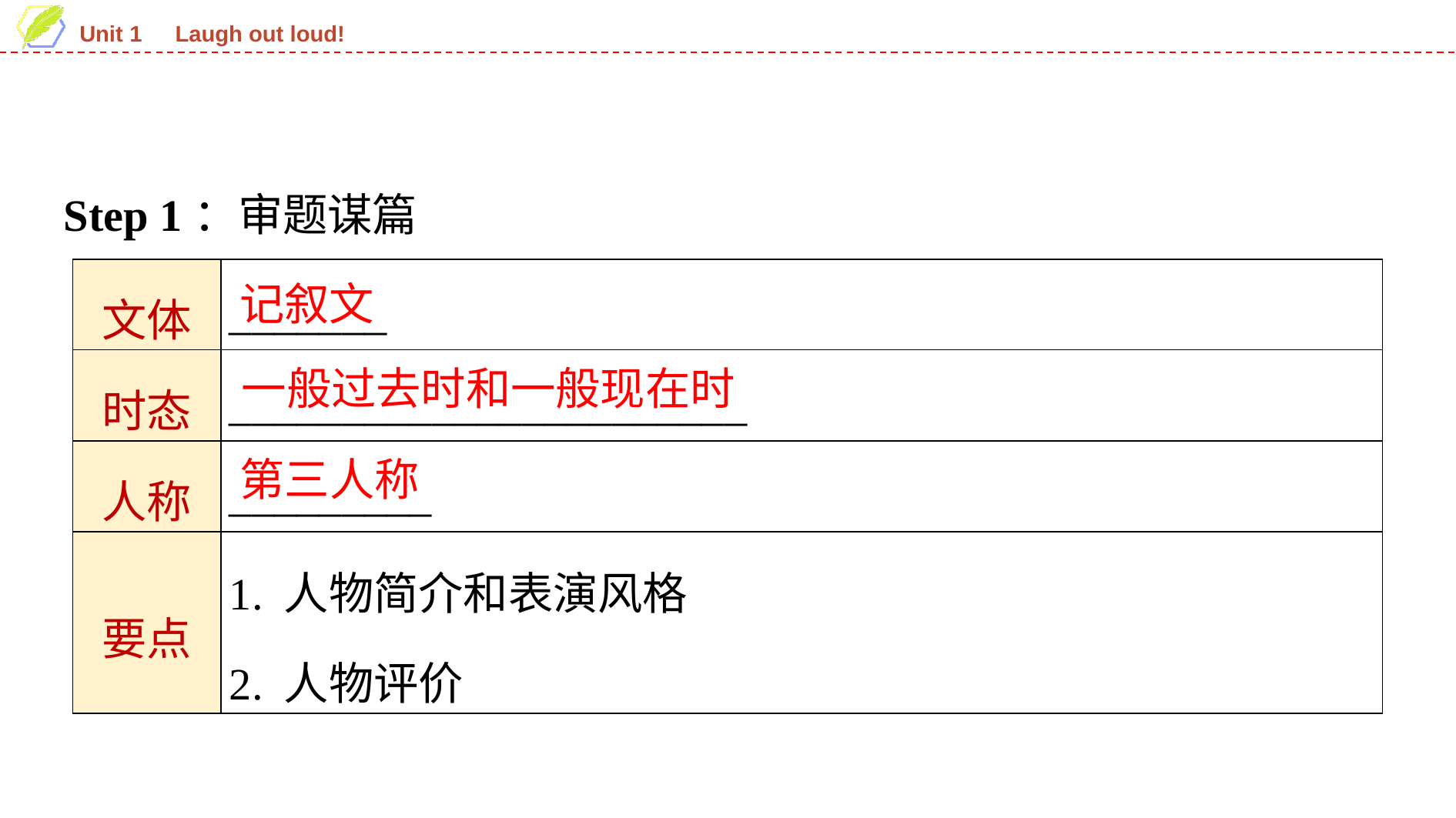

Step 1：审题谋篇
| 文体 | \_\_\_\_\_\_\_ |
| --- | --- |
| 时态 | \_\_\_\_\_\_\_\_\_\_\_\_\_\_\_\_\_\_\_\_\_\_\_ |
| 人称 | \_\_\_\_\_\_\_\_\_ |
| 要点 | 1. 人物简介和表演风格 2. 人物评价 |
记叙文
一般过去时和一般现在时
第三人称